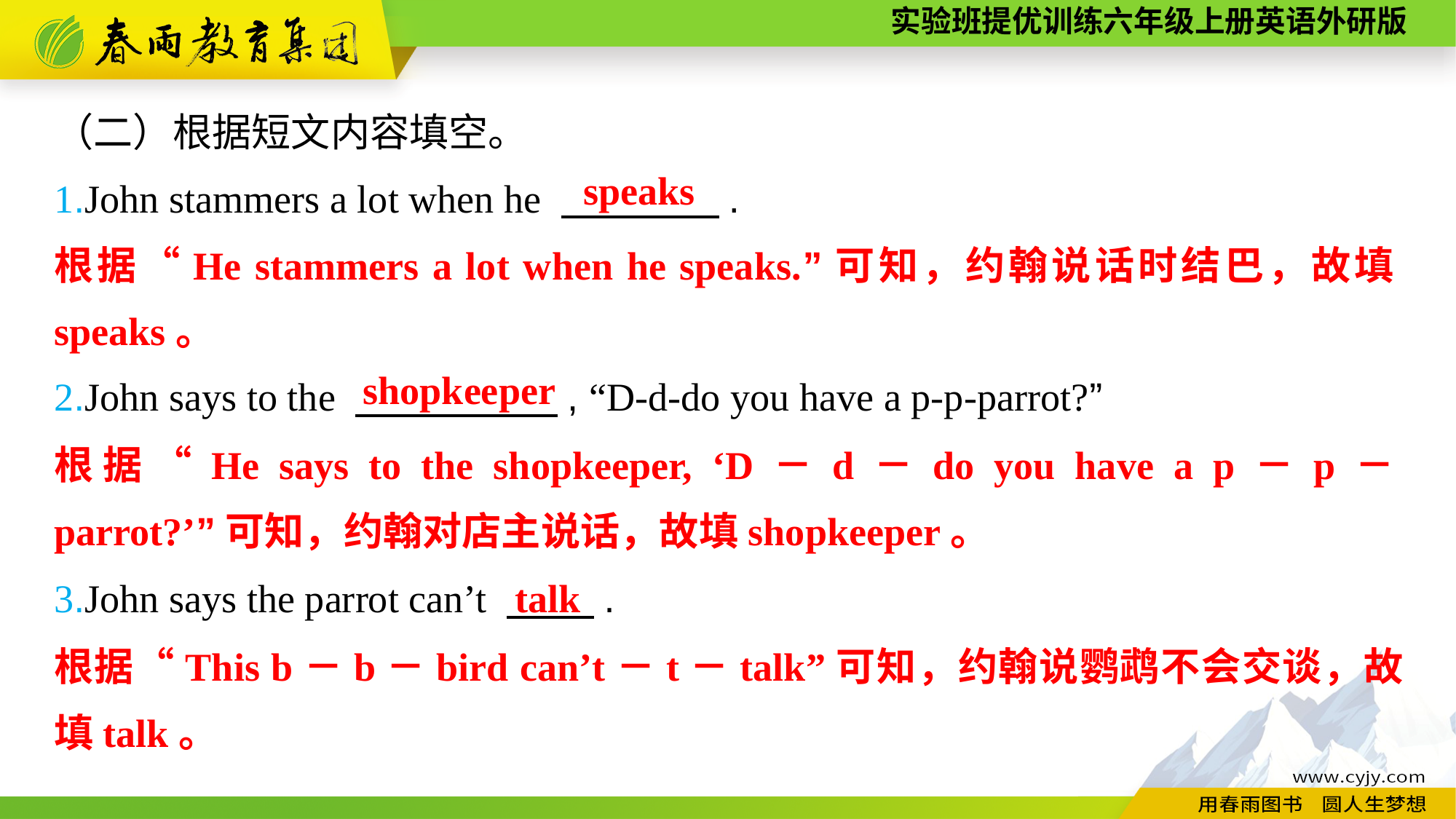

（二）根据短文内容填空。
1.John stammers a lot when he 　　　　.

2.John says to the 　　　     　, “D-d-do you have a p-p-parrot?”
speaks
根据“He stammers a lot when he speaks.”可知，约翰说话时结巴，故填speaks。
shopkeeper
根据“He says to the shopkeeper, ‘D－d－do you have a p－p－parrot?’”可知，约翰对店主说话，故填shopkeeper。
3.John says the parrot can’t 　　 .
talk
根据“This b－b－bird can’t－t－talk”可知，约翰说鹦鹉不会交谈，故填talk。